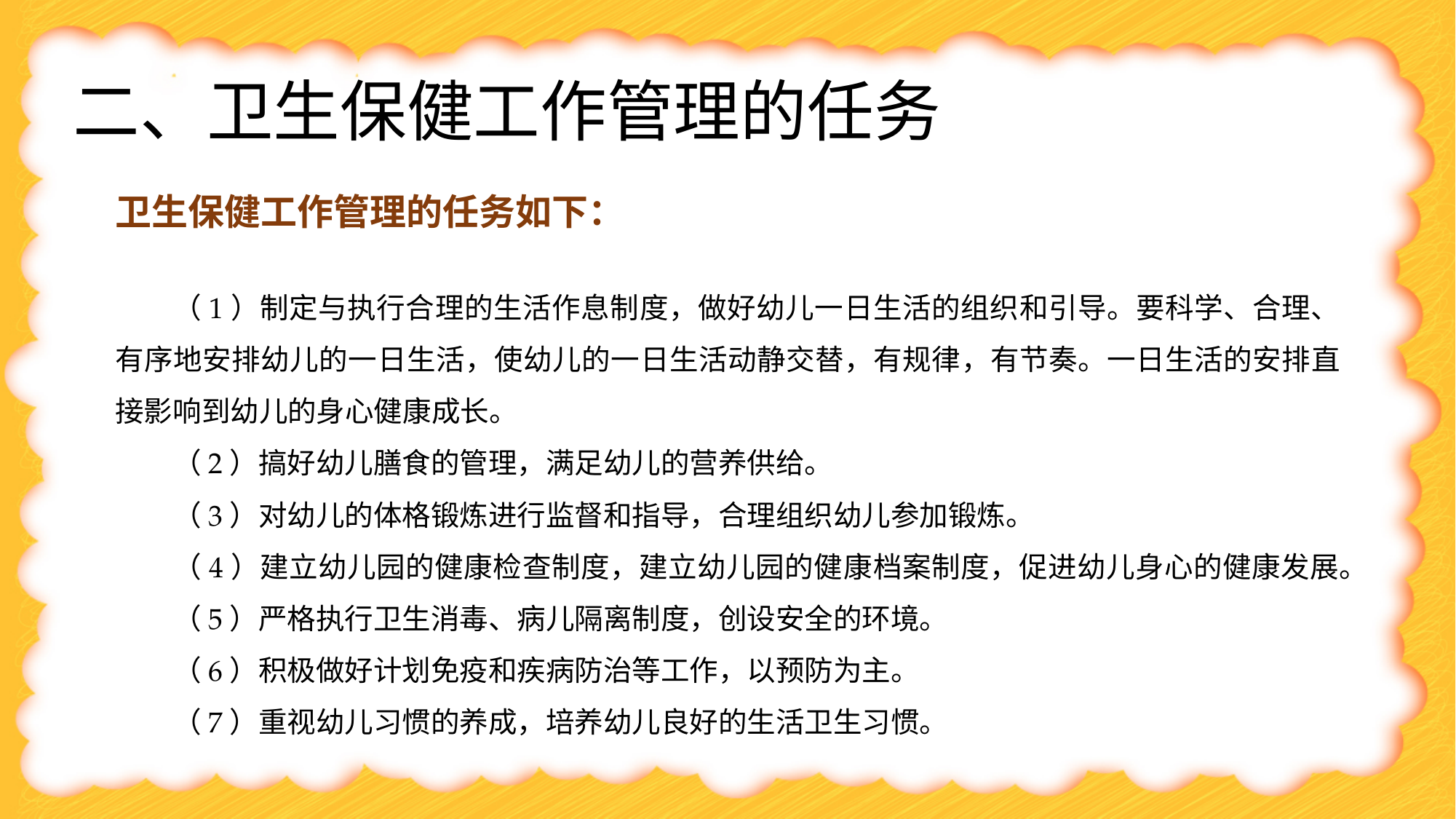

二、卫生保健工作管理的任务
卫生保健工作管理的任务如下：
（1）制定与执行合理的生活作息制度，做好幼儿一日生活的组织和引导。要科学、合理、有序地安排幼儿的一日生活，使幼儿的一日生活动静交替，有规律，有节奏。一日生活的安排直接影响到幼儿的身心健康成长。
（2）搞好幼儿膳食的管理，满足幼儿的营养供给。
（3）对幼儿的体格锻炼进行监督和指导，合理组织幼儿参加锻炼。
（4）建立幼儿园的健康检查制度，建立幼儿园的健康档案制度，促进幼儿身心的健康发展。
（5）严格执行卫生消毒、病儿隔离制度，创设安全的环境。
（6）积极做好计划免疫和疾病防治等工作，以预防为主。
（7）重视幼儿习惯的养成，培养幼儿良好的生活卫生习惯。